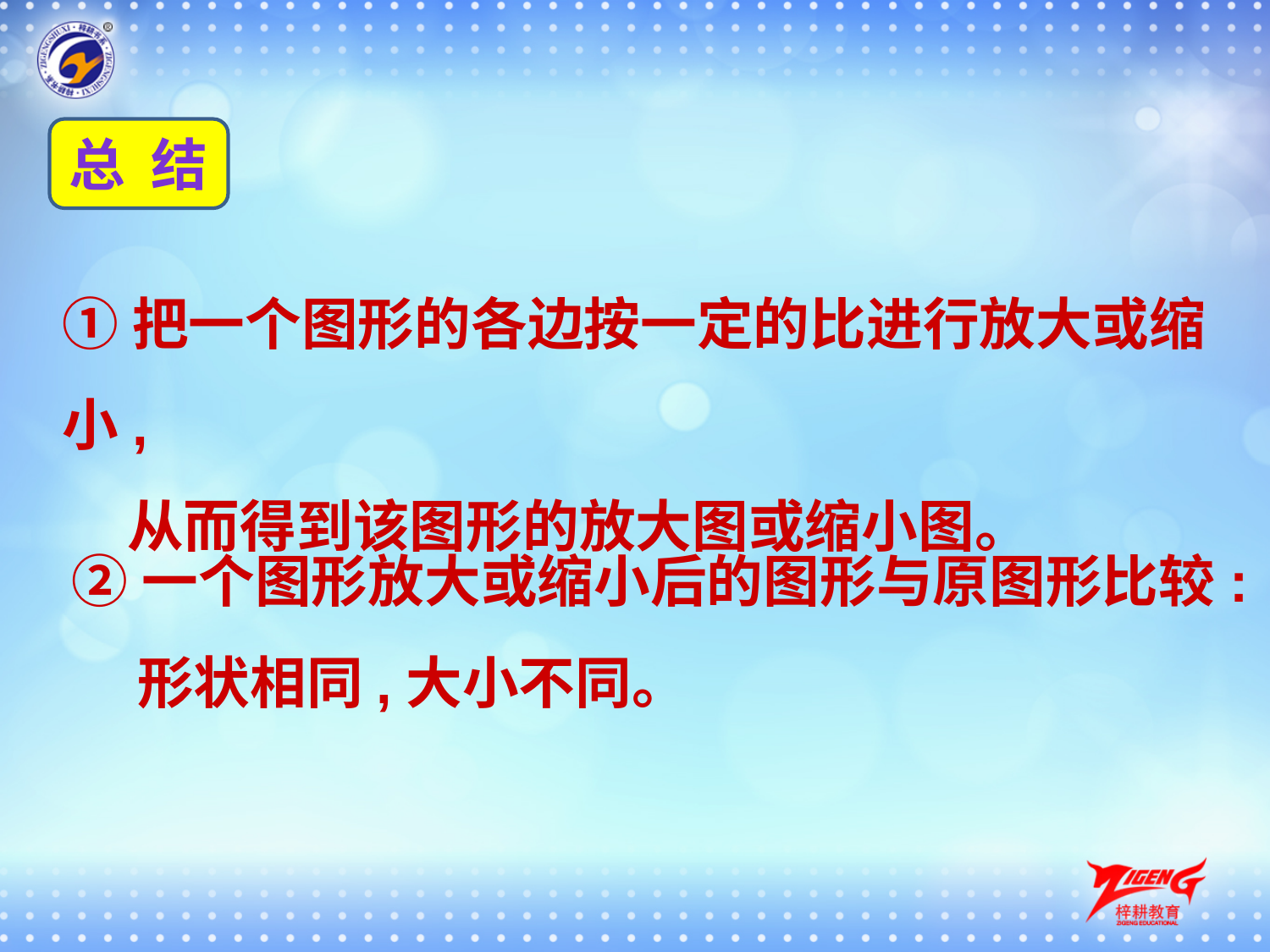

总  结
①把一个图形的各边按一定的比进行放大或缩小,
    从而得到该图形的放大图或缩小图。
②一个图形放大或缩小后的图形与原图形比较:
    形状相同,大小不同。